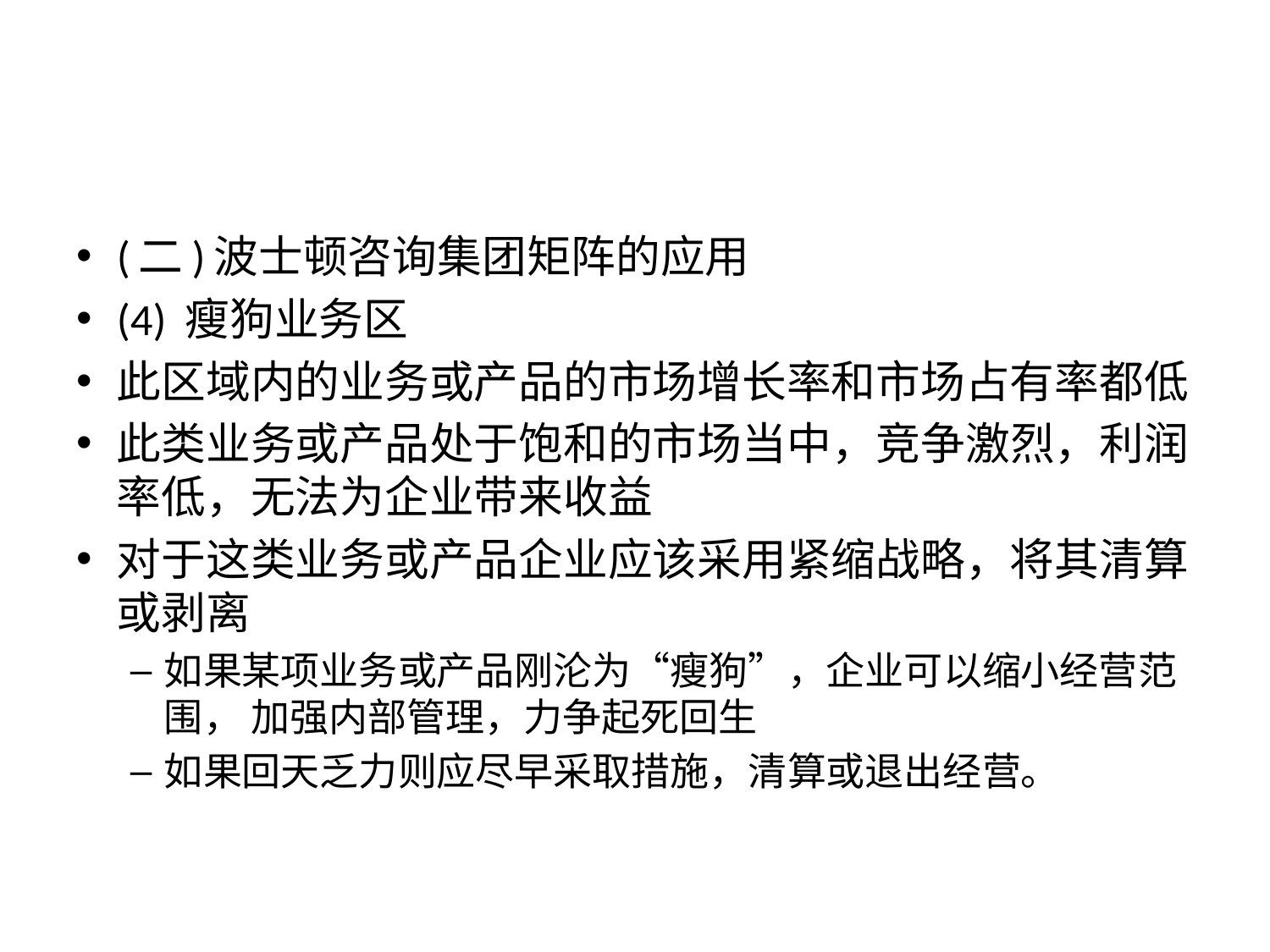

#
(二)波士顿咨询集团矩阵的应用
(4) 瘦狗业务区
此区域内的业务或产品的市场增长率和市场占有率都低
此类业务或产品处于饱和的市场当中，竞争激烈，利润率低，无法为企业带来收益
对于这类业务或产品企业应该采用紧缩战略，将其清算或剥离
如果某项业务或产品刚沦为“瘦狗”，企业可以缩小经营范围， 加强内部管理，力争起死回生
如果回天乏力则应尽早采取措施，清算或退出经营。